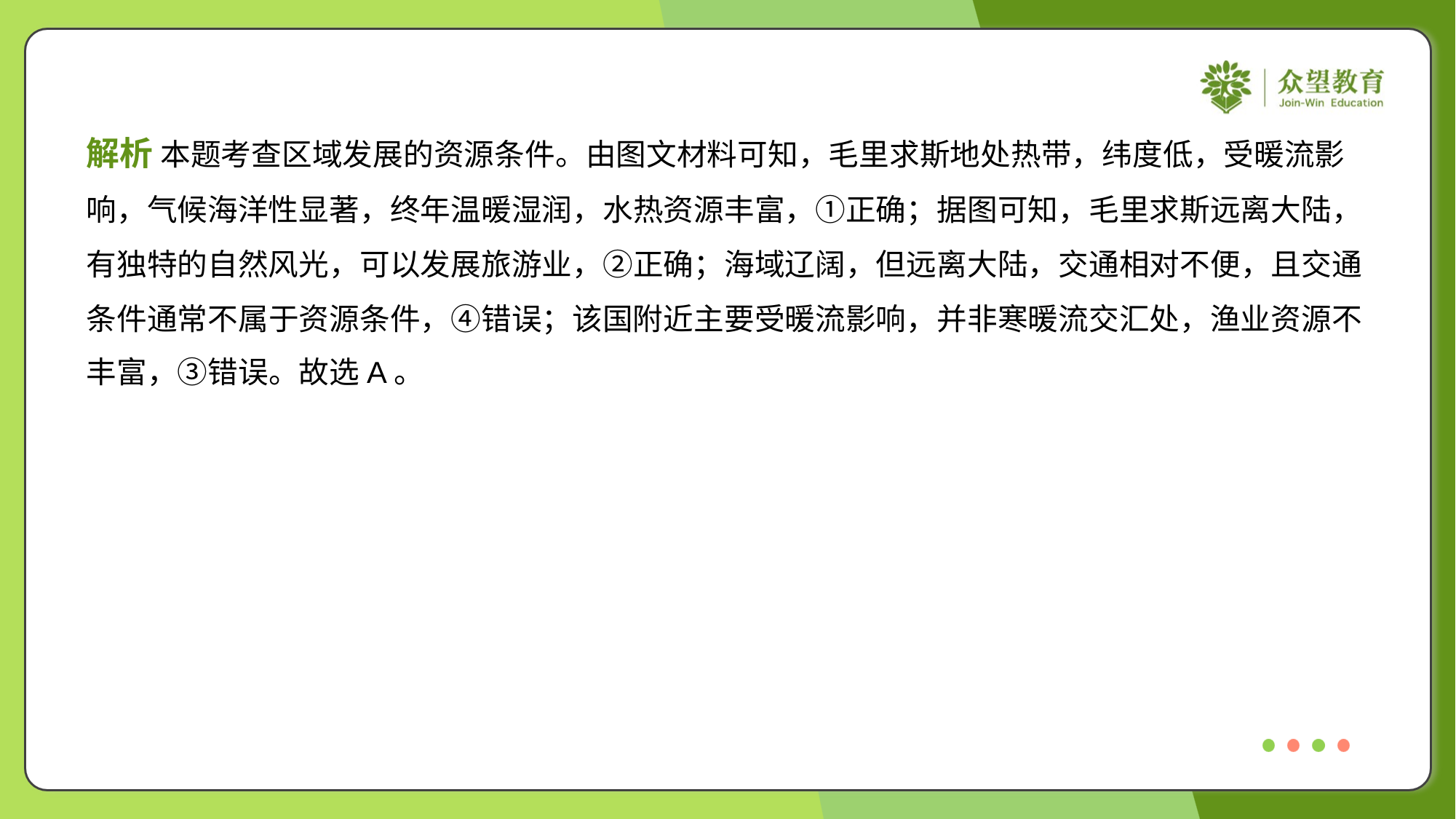

解析 本题考查区域发展的资源条件。由图文材料可知，毛里求斯地处热带，纬度低，受暖流影
响，气候海洋性显著，终年温暖湿润，水热资源丰富，①正确；据图可知，毛里求斯远离大陆，
有独特的自然风光，可以发展旅游业，②正确；海域辽阔，但远离大陆，交通相对不便，且交通
条件通常不属于资源条件，④错误；该国附近主要受暖流影响，并非寒暖流交汇处，渔业资源不
丰富，③错误。故选A。